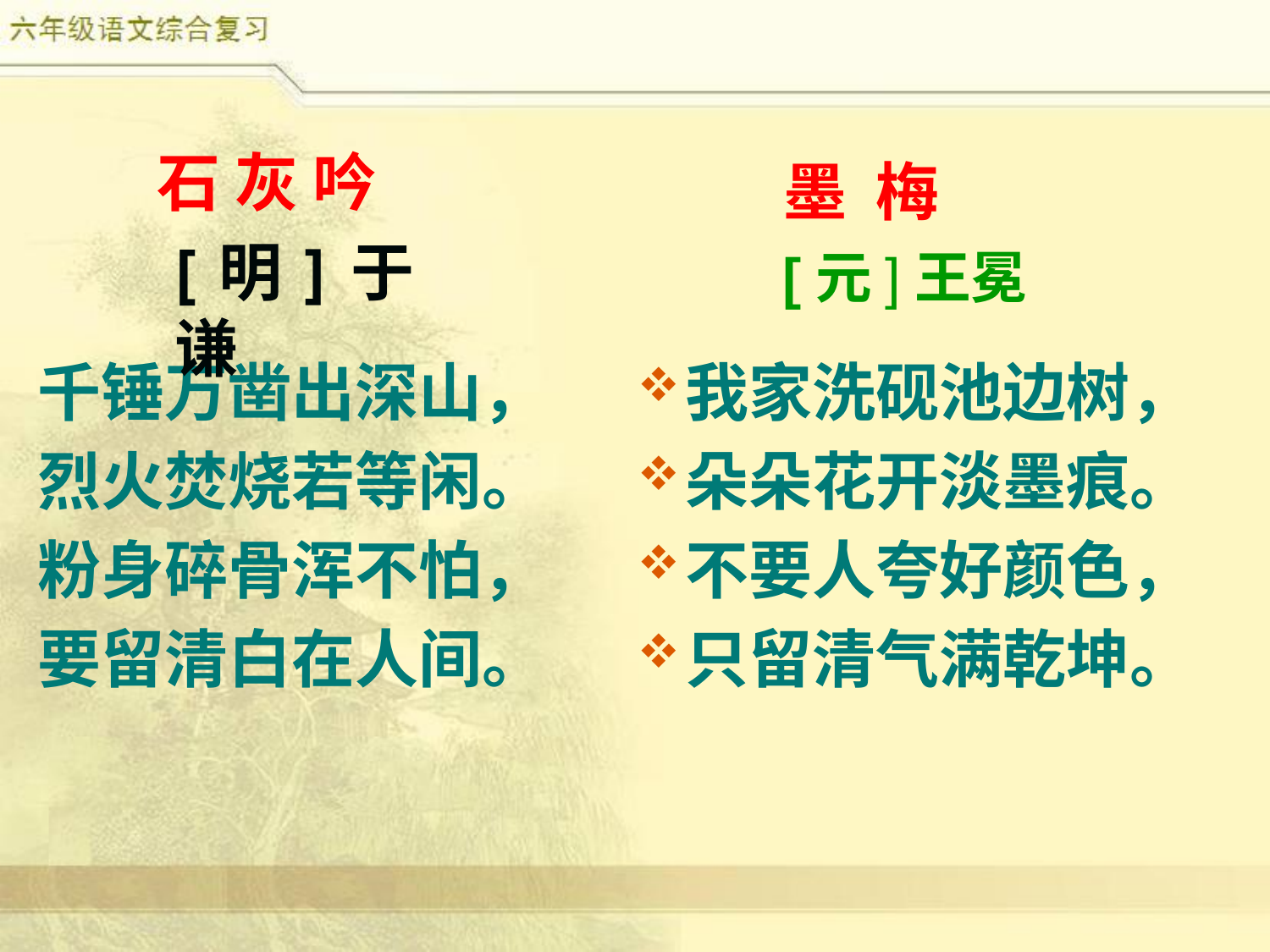

石 灰 吟
       墨  梅
 [明]于谦
 [元]王冕
千锤万凿出深山，
烈火焚烧若等闲。
粉身碎骨浑不怕，
要留清白在人间。

我家洗砚池边树，
朵朵花开淡墨痕。
不要人夸好颜色，
只留清气满乾坤。